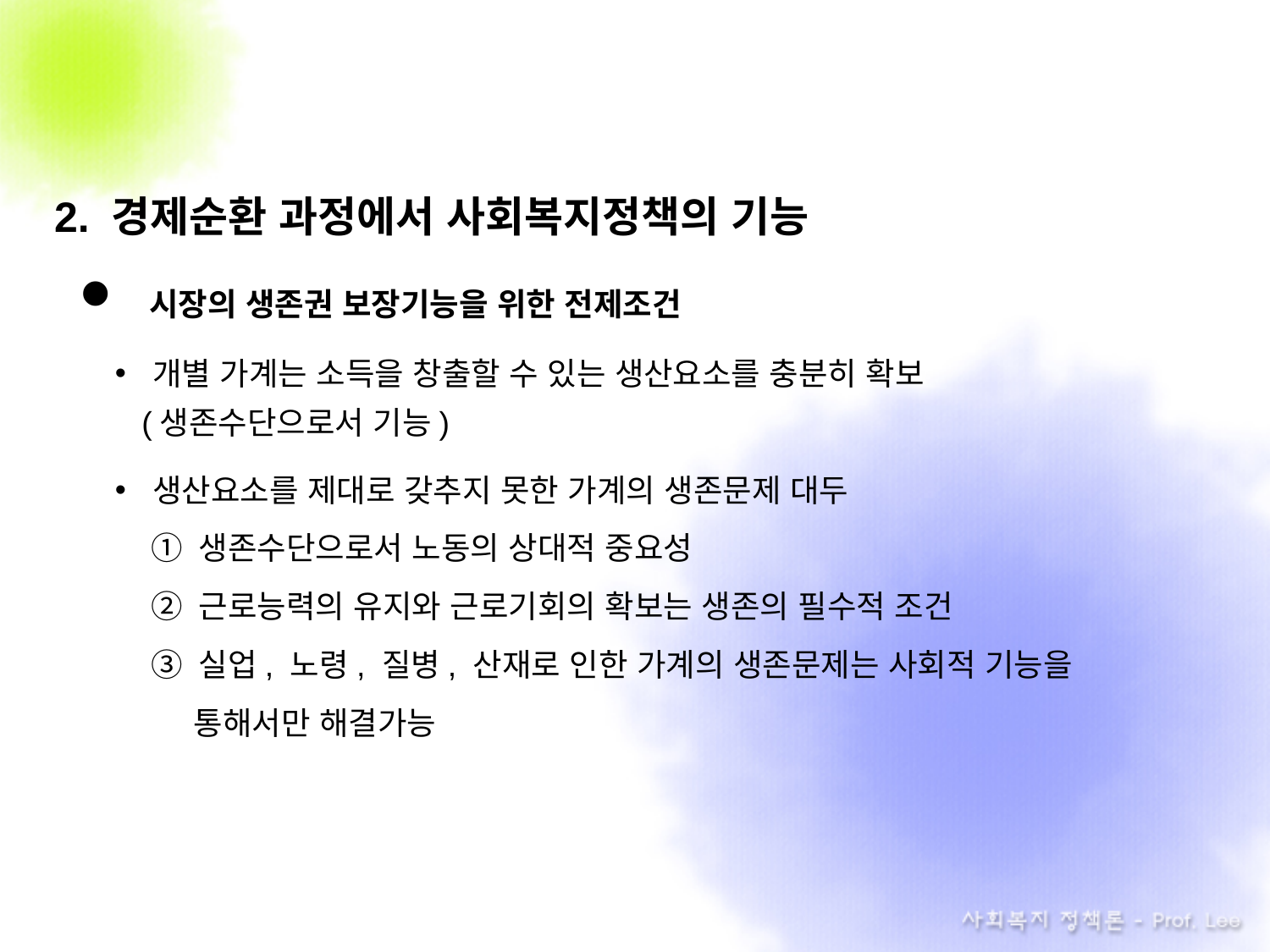

2. 경제순환 과정에서 사회복지정책의 기능
 시장의 생존권 보장기능을 위한 전제조건
개별 가계는 소득을 창출할 수 있는 생산요소를 충분히 확보
   (생존수단으로서 기능)
생산요소를 제대로 갖추지 못한 가계의 생존문제 대두
① 생존수단으로서 노동의 상대적 중요성
② 근로능력의 유지와 근로기회의 확보는 생존의 필수적 조건
③ 실업, 노령, 질병, 산재로 인한 가계의 생존문제는 사회적 기능을
    통해서만 해결가능